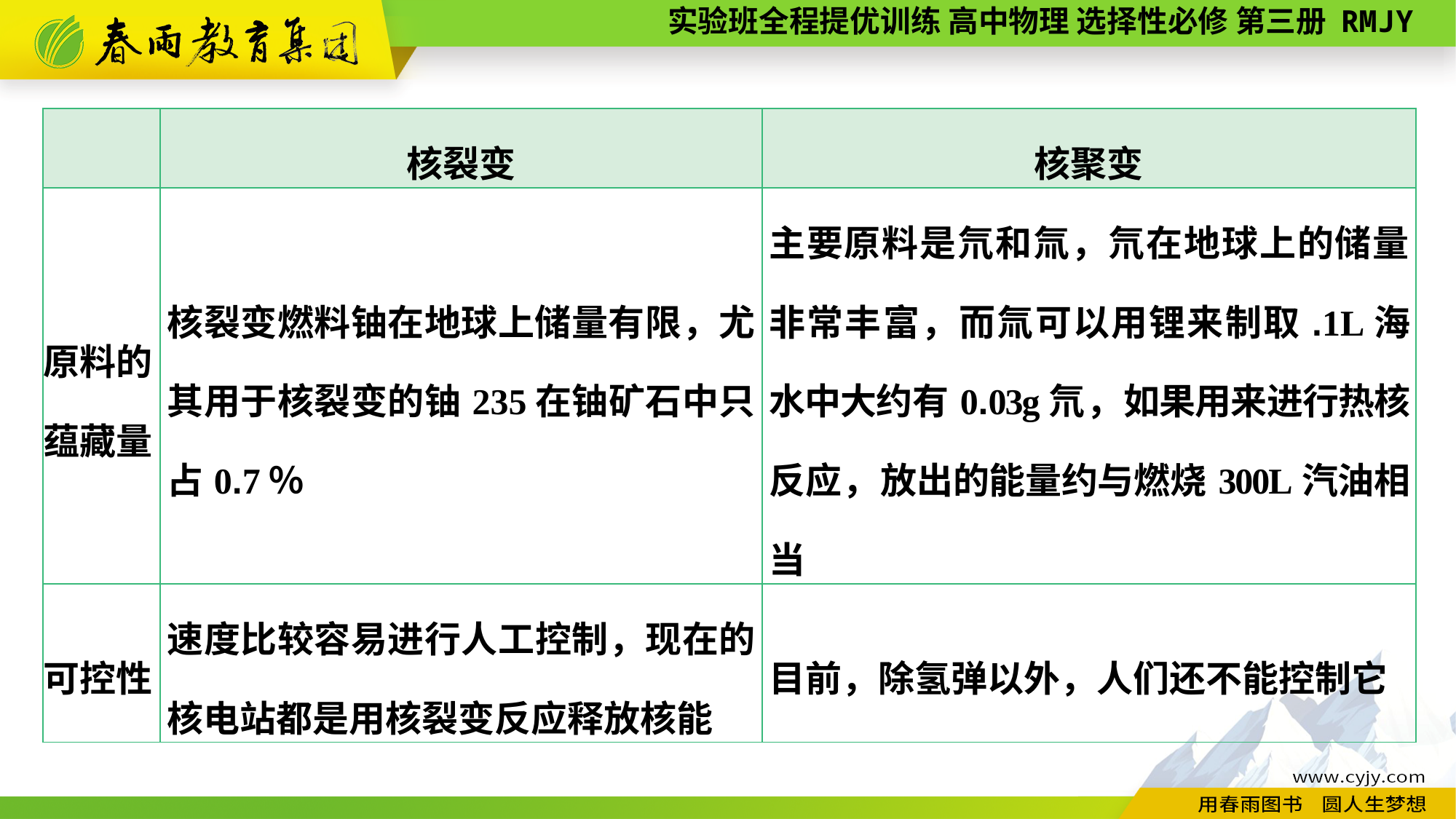

|  | 核裂变 | 核聚变 |
| --- | --- | --- |
| 原料的蕴藏量 | 核裂变燃料铀在地球上储量有限，尤其用于核裂变的铀235在铀矿石中只占0.7％ | 主要原料是氘和氚，氘在地球上的储量非常丰富，而氚可以用锂来制取.1L海水中大约有0.03g氘，如果用来进行热核反应，放出的能量约与燃烧300L汽油相当 |
| 可控性 | 速度比较容易进行人工控制，现在的核电站都是用核裂变反应释放核能 | 目前，除氢弹以外，人们还不能控制它 |